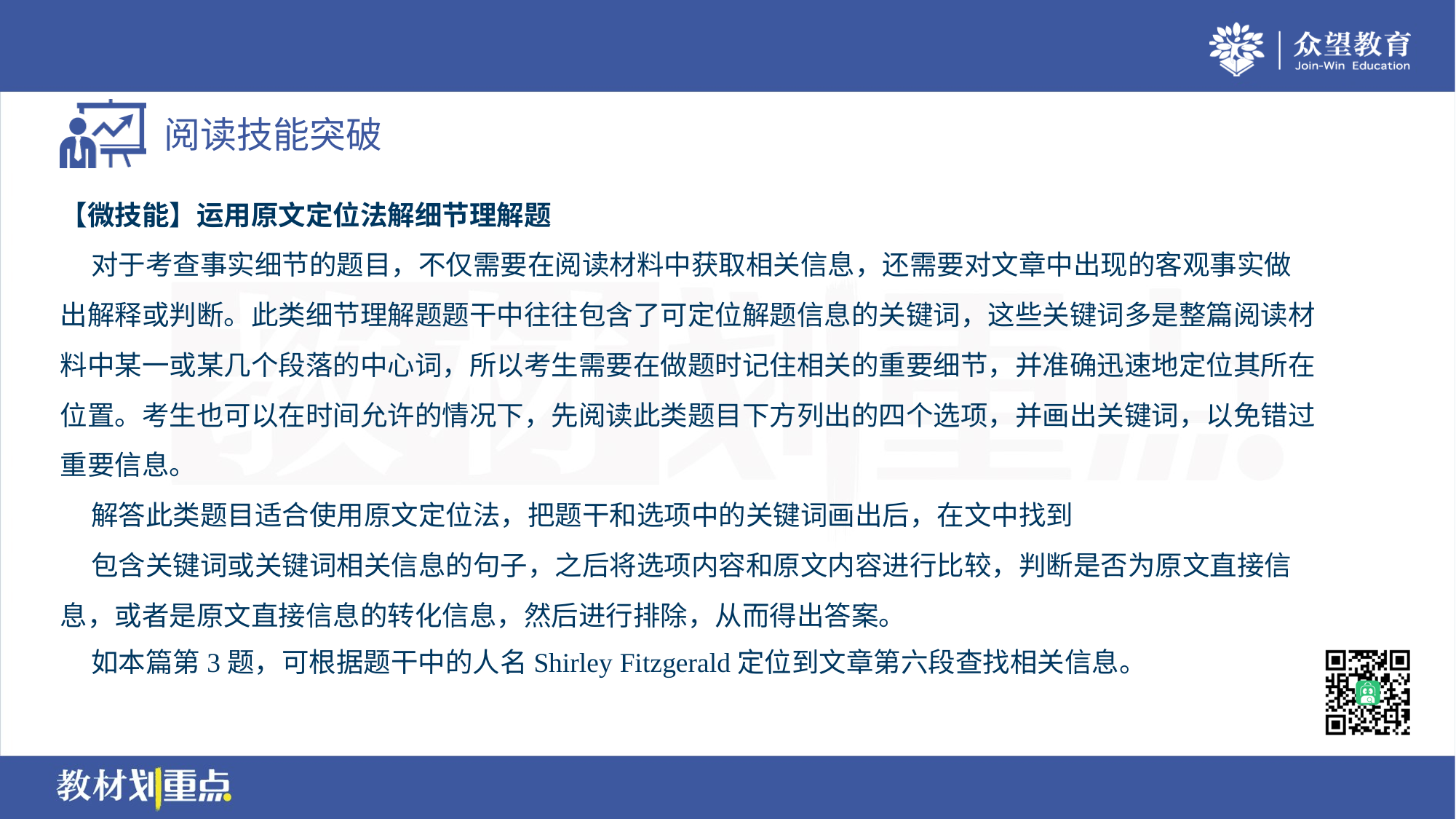

【微技能】运用原文定位法解细节理解题
    对于考查事实细节的题目，不仅需要在阅读材料中获取相关信息，还需要对文章中出现的客观事实做
出解释或判断。此类细节理解题题干中往往包含了可定位解题信息的关键词，这些关键词多是整篇阅读材
料中某一或某几个段落的中心词，所以考生需要在做题时记住相关的重要细节，并准确迅速地定位其所在
位置。考生也可以在时间允许的情况下，先阅读此类题目下方列出的四个选项，并画出关键词，以免错过
重要信息。
    解答此类题目适合使用原文定位法，把题干和选项中的关键词画出后，在文中找到
    包含关键词或关键词相关信息的句子，之后将选项内容和原文内容进行比较，判断是否为原文直接信
息，或者是原文直接信息的转化信息，然后进行排除，从而得出答案。
    如本篇第3题，可根据题干中的人名Shirley Fitzgerald定位到文章第六段查找相关信息。